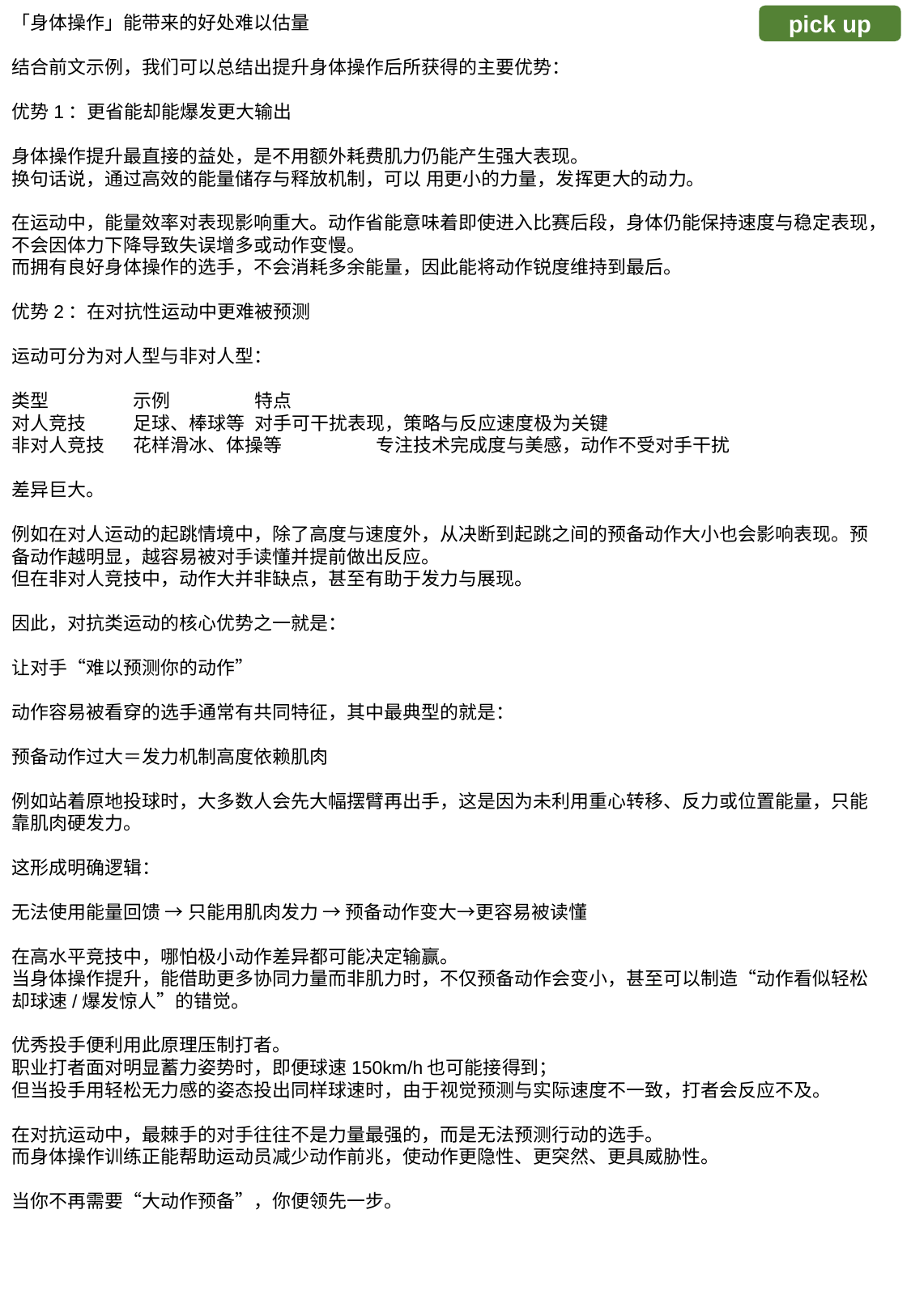

「身体操作」能带来的好处难以估量

结合前文示例，我们可以总结出提升身体操作后所获得的主要优势：

优势1：更省能却能爆发更大输出

身体操作提升最直接的益处，是不用额外耗费肌力仍能产生强大表现。
换句话说，通过高效的能量储存与释放机制，可以 用更小的力量，发挥更大的动力。

在运动中，能量效率对表现影响重大。动作省能意味着即使进入比赛后段，身体仍能保持速度与稳定表现，不会因体力下降导致失误增多或动作变慢。
而拥有良好身体操作的选手，不会消耗多余能量，因此能将动作锐度维持到最后。

优势2：在对抗性运动中更难被预测

运动可分为对人型与非对人型：

类型	示例	特点
对人竞技	足球、棒球等	对手可干扰表现，策略与反应速度极为关键
非对人竞技	花样滑冰、体操等	专注技术完成度与美感，动作不受对手干扰

差异巨大。

例如在对人运动的起跳情境中，除了高度与速度外，从决断到起跳之间的预备动作大小也会影响表现。预备动作越明显，越容易被对手读懂并提前做出反应。
但在非对人竞技中，动作大并非缺点，甚至有助于发力与展现。

因此，对抗类运动的核心优势之一就是：

让对手“难以预测你的动作”

动作容易被看穿的选手通常有共同特征，其中最典型的就是：

预备动作过大＝发力机制高度依赖肌肉

例如站着原地投球时，大多数人会先大幅摆臂再出手，这是因为未利用重心转移、反力或位置能量，只能靠肌肉硬发力。

这形成明确逻辑：

无法使用能量回馈 → 只能用肌肉发力 → 预备动作变大→更容易被读懂

在高水平竞技中，哪怕极小动作差异都可能决定输赢。
当身体操作提升，能借助更多协同力量而非肌力时，不仅预备动作会变小，甚至可以制造“动作看似轻松却球速/爆发惊人”的错觉。

优秀投手便利用此原理压制打者。
职业打者面对明显蓄力姿势时，即便球速150km/h也可能接得到；
但当投手用轻松无力感的姿态投出同样球速时，由于视觉预测与实际速度不一致，打者会反应不及。

在对抗运动中，最棘手的对手往往不是力量最强的，而是无法预测行动的选手。
而身体操作训练正能帮助运动员减少动作前兆，使动作更隐性、更突然、更具威胁性。

当你不再需要“大动作预备”，你便领先一步。
pick up